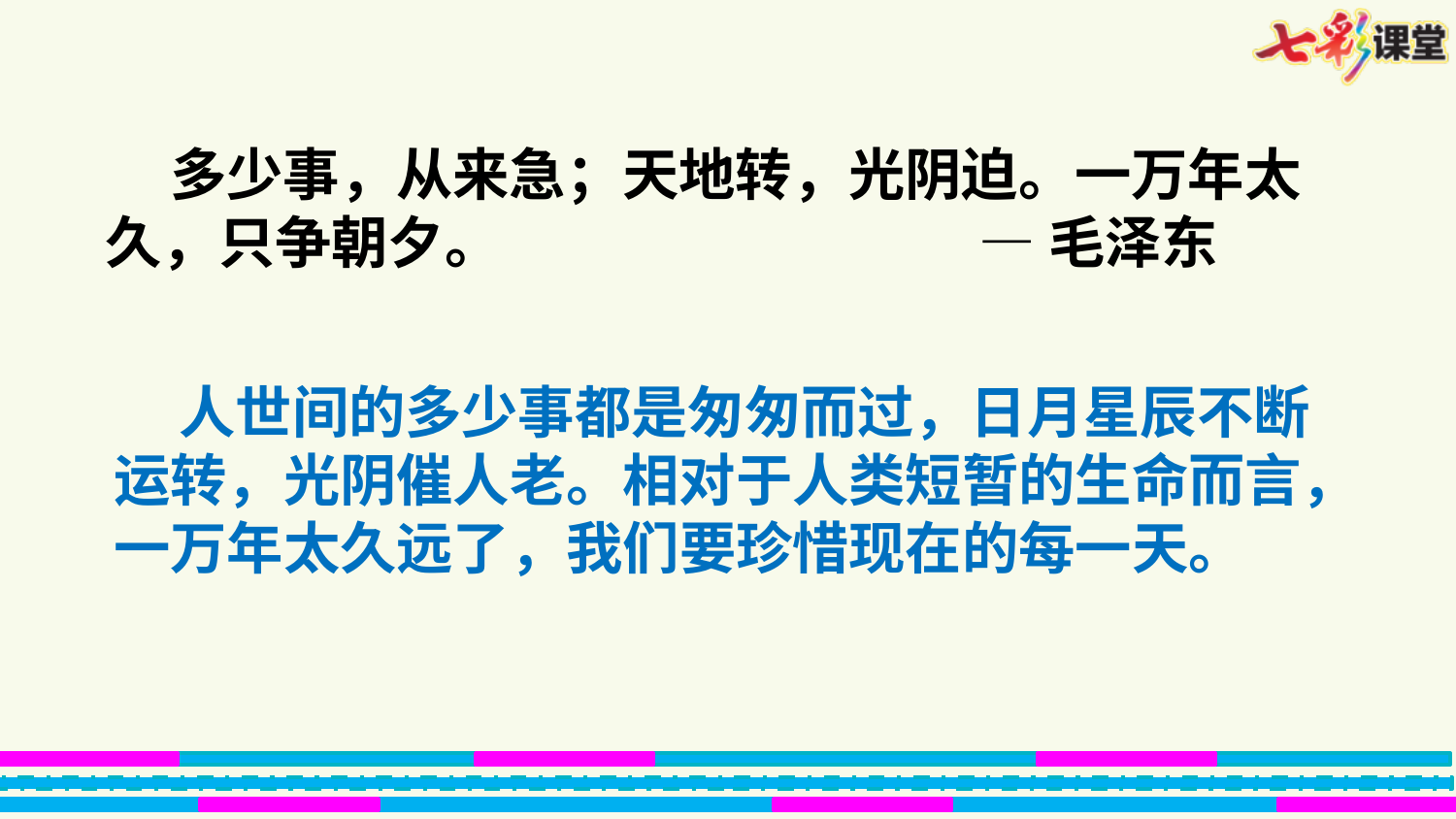

多少事，从来急；天地转，光阴迫。一万年太久，只争朝夕。				— 毛泽东
    人世间的多少事都是匆匆而过，日月星辰不断运转，光阴催人老。相对于人类短暂的生命而言，一万年太久远了，我们要珍惜现在的每一天。